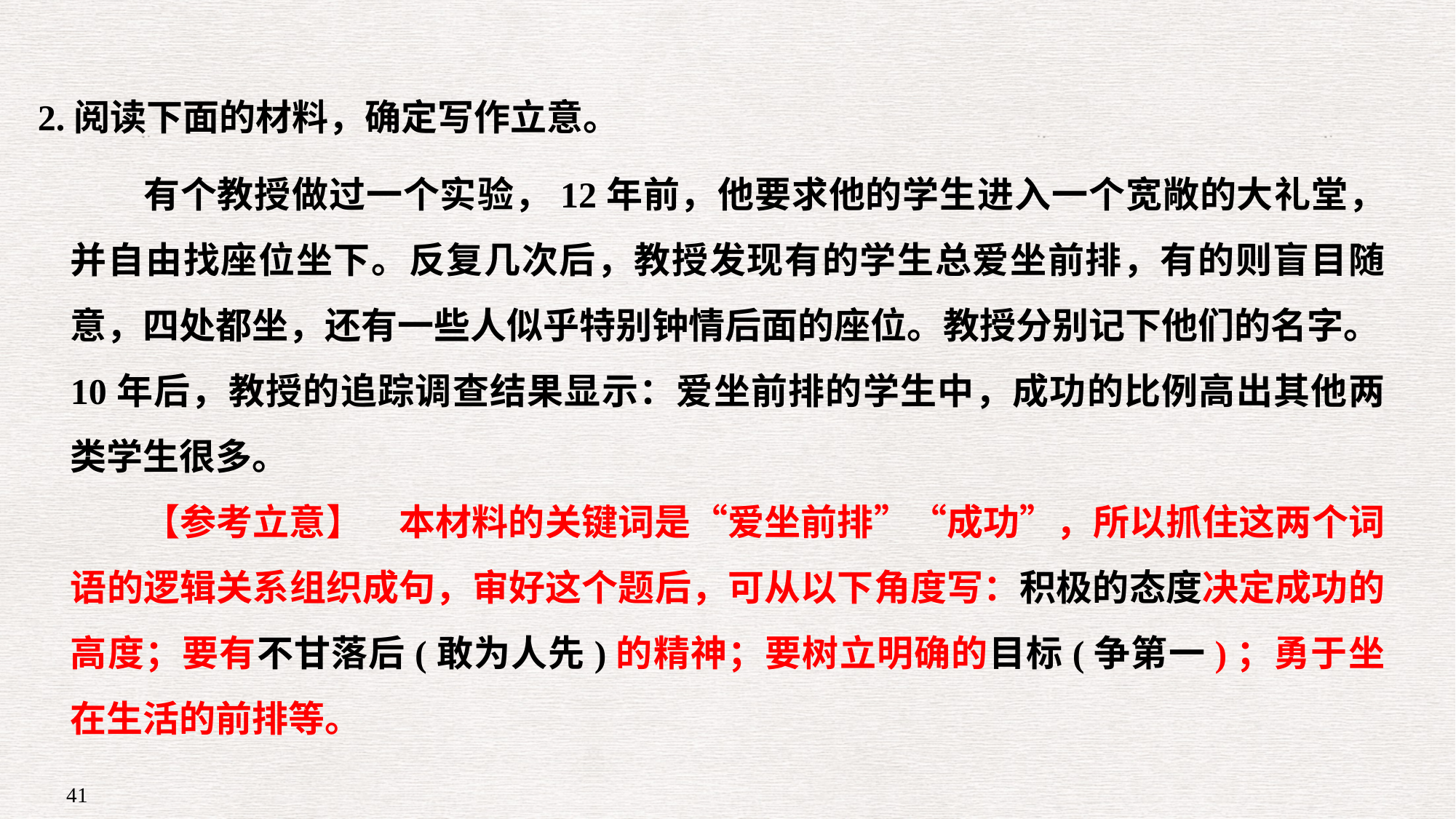

2.阅读下面的材料，确定写作立意。
有个教授做过一个实验，12年前，他要求他的学生进入一个宽敞的大礼堂，并自由找座位坐下。反复几次后，教授发现有的学生总爱坐前排，有的则盲目随意，四处都坐，还有一些人似乎特别钟情后面的座位。教授分别记下他们的名字。10年后，教授的追踪调查结果显示：爱坐前排的学生中，成功的比例高出其他两类学生很多。
【参考立意】　本材料的关键词是“爱坐前排”“成功”，所以抓住这两个词语的逻辑关系组织成句，审好这个题后，可从以下角度写：积极的态度决定成功的高度；要有不甘落后(敢为人先)的精神；要树立明确的目标(争第一)；勇于坐在生活的前排等。